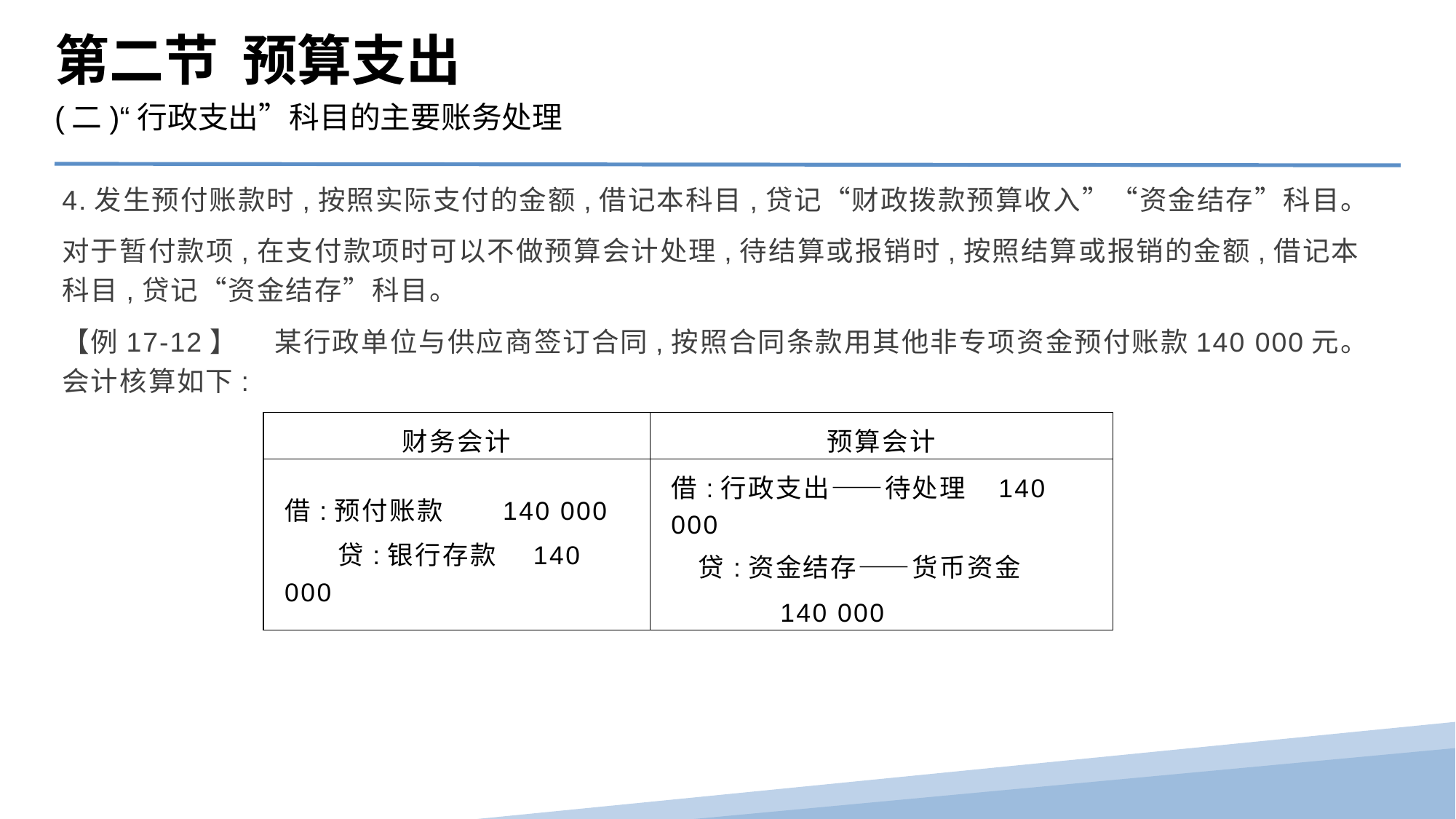

第二节  预算支出
(二)“行政支出”科目的主要账务处理
4.发生预付账款时,按照实际支付的金额,借记本科目,贷记“财政拨款预算收入”“资金结存”科目。
对于暂付款项,在支付款项时可以不做预算会计处理,待结算或报销时,按照结算或报销的金额,借记本科目,贷记“资金结存”科目。
【例17-12】　 某行政单位与供应商签订合同,按照合同条款用其他非专项资金预付账款140 000元。会计核算如下:
| 财务会计 | 预算会计 |
| --- | --- |
| 借:预付账款 140 000 贷:银行存款 140 000 | 借:行政支出——待处理 140 000 贷:资金结存——货币资金 140 000 |